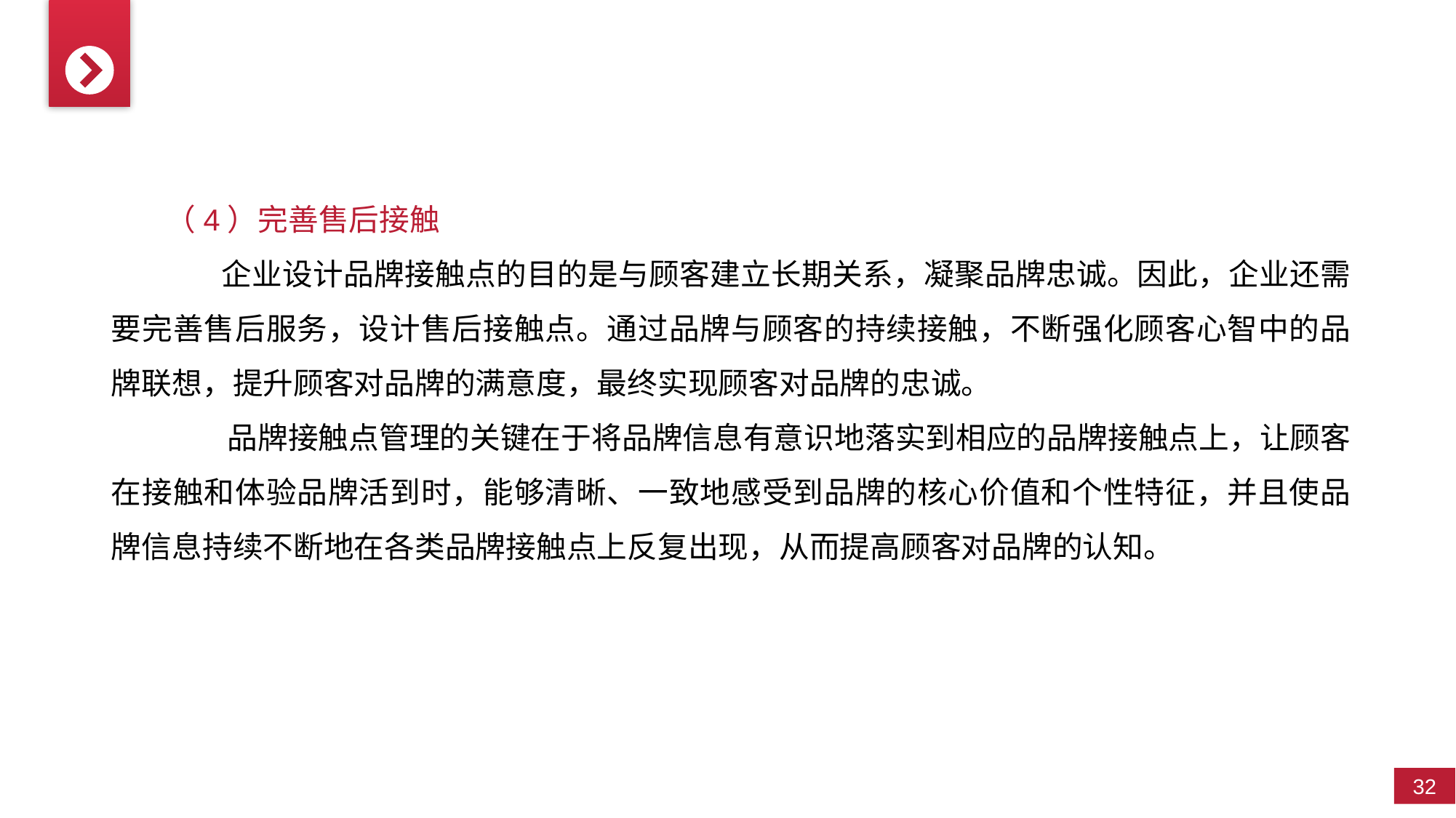

（4）完善售后接触
       企业设计品牌接触点的目的是与顾客建立长期关系，凝聚品牌忠诚。因此，企业还需要完善售后服务，设计售后接触点。通过品牌与顾客的持续接触，不断强化顾客心智中的品牌联想，提升顾客对品牌的满意度，最终实现顾客对品牌的忠诚。
        品牌接触点管理的关键在于将品牌信息有意识地落实到相应的品牌接触点上，让顾客在接触和体验品牌活到时，能够清晰、一致地感受到品牌的核心价值和个性特征，并且使品牌信息持续不断地在各类品牌接触点上反复出现，从而提高顾客对品牌的认知。